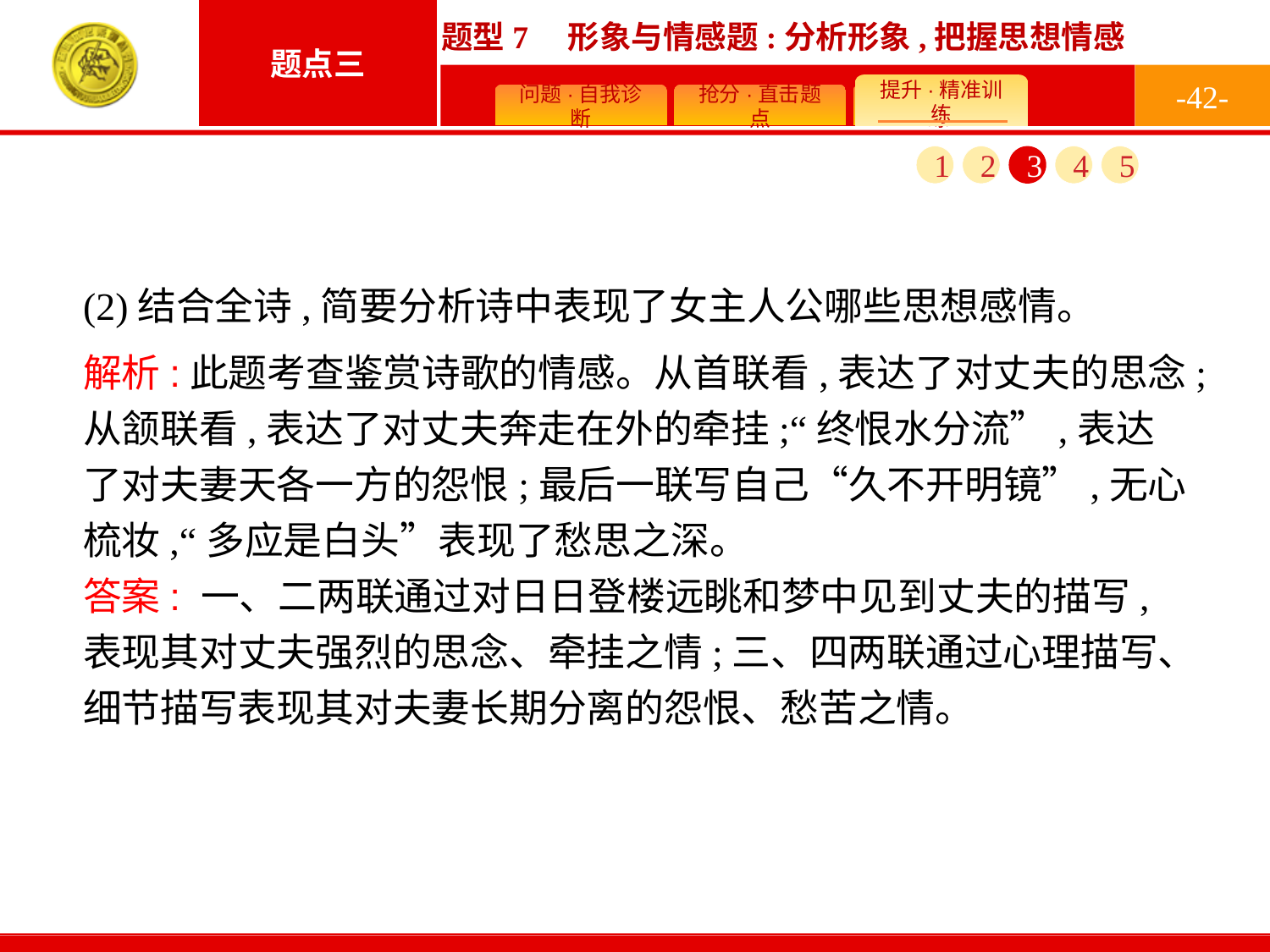

-42-
1
2
3
4
5
(2)结合全诗,简要分析诗中表现了女主人公哪些思想感情。
解析:此题考查鉴赏诗歌的情感。从首联看,表达了对丈夫的思念;从颔联看,表达了对丈夫奔走在外的牵挂;“终恨水分流”,表达了对夫妻天各一方的怨恨;最后一联写自己“久不开明镜”,无心梳妆,“多应是白头”表现了愁思之深。
答案: 一、二两联通过对日日登楼远眺和梦中见到丈夫的描写,表现其对丈夫强烈的思念、牵挂之情;三、四两联通过心理描写、细节描写表现其对夫妻长期分离的怨恨、愁苦之情。